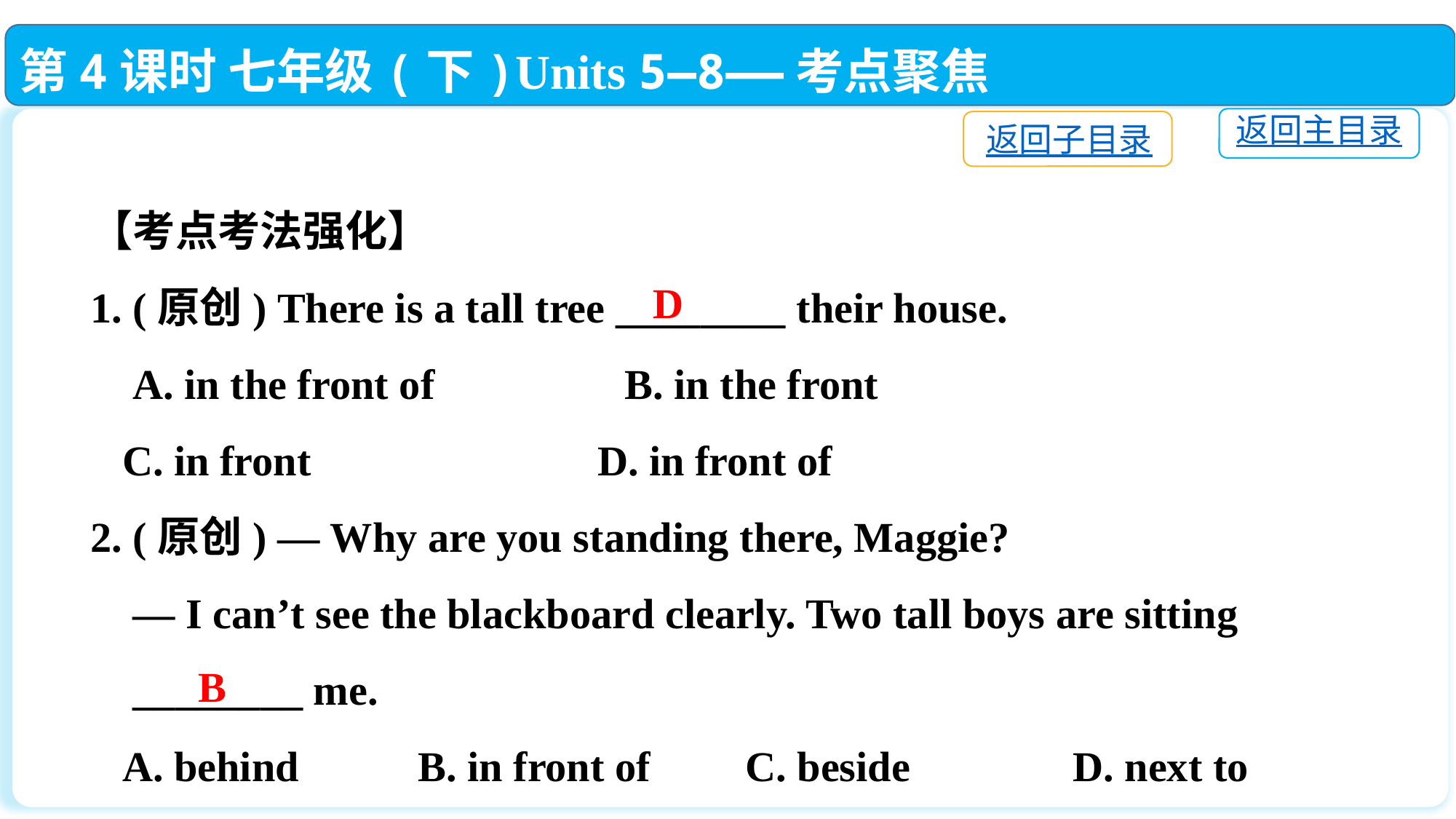

第4课时 七年级(下)Units 5—8——考点聚焦

返回主目录

返回子目录
【考点考法强化】
1. (原创) There is a tall tree ________ their house.
    A. in the front of　　　　B. in the front
   C. in front	                 D. in front of
2. (原创) — Why are you standing there, Maggie?
    — I can’t see the blackboard clearly. Two tall boys are sitting
    ________ me.
   A. behind		B. in front of 	C. beside　		D. next to
D
B